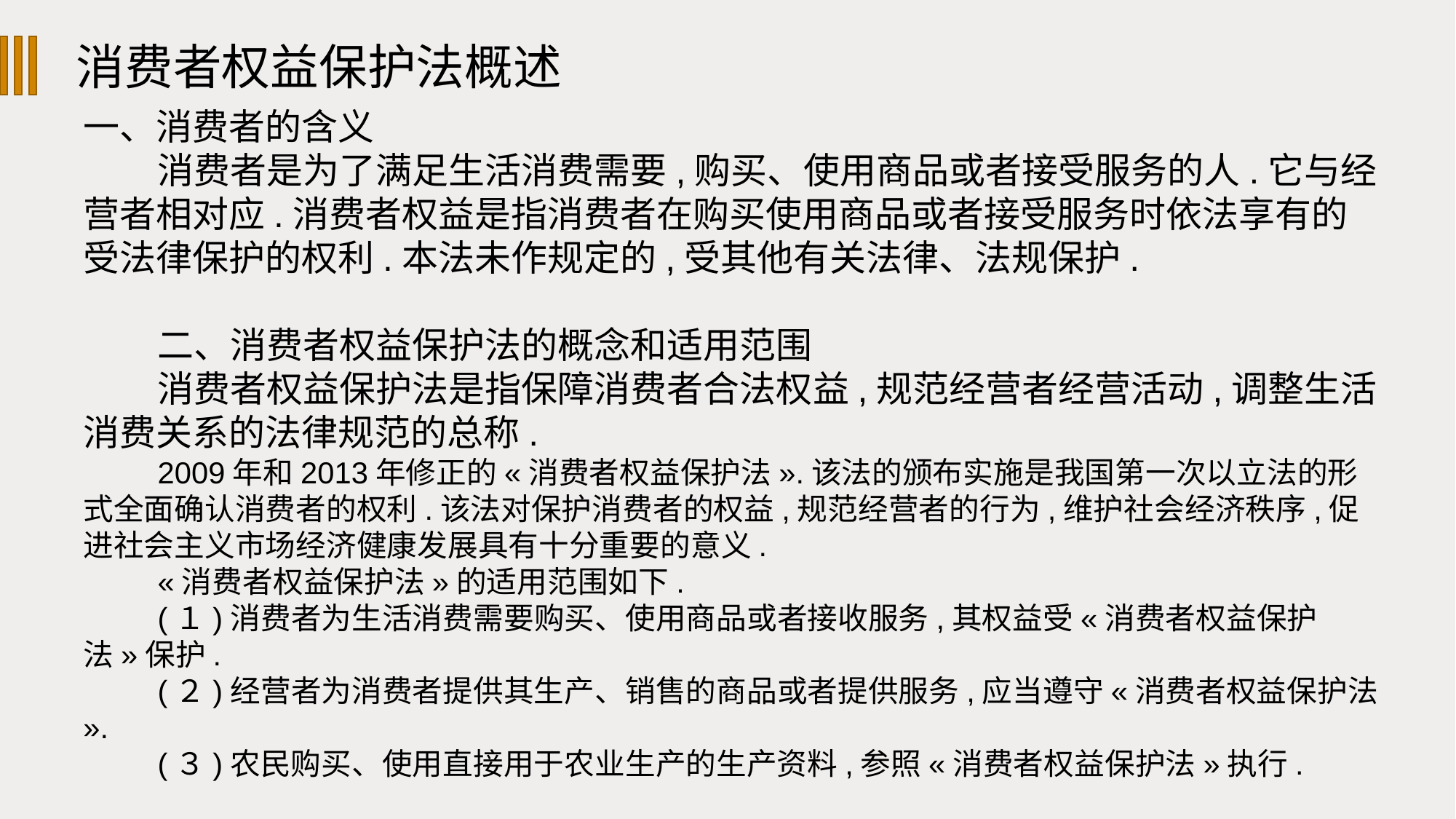

消费者权益保护法概述

一、消费者的含义
消费者是为了满足生活消费需要,购买、使用商品或者接受服务的人.它与经营者相对应.消费者权益是指消费者在购买使用商品或者接受服务时依法享有的受法律保护的权利.本法未作规定的,受其他有关法律、法规保护.

二、消费者权益保护法的概念和适用范围
消费者权益保护法是指保障消费者合法权益,规范经营者经营活动,调整生活消费关系的法律规范的总称.
2009年和2013年修正的«消费者权益保护法».该法的颁布实施是我国第一次以立法的形式全面确认消费者的权利.该法对保护消费者的权益,规范经营者的行为,维护社会经济秩序,促进社会主义市场经济健康发展具有十分重要的意义.
«消费者权益保护法»的适用范围如下.
(１)消费者为生活消费需要购买、使用商品或者接收服务,其权益受«消费者权益保护法»保护.
(２)经营者为消费者提供其生产、销售的商品或者提供服务,应当遵守«消费者权益保护法».
(３)农民购买、使用直接用于农业生产的生产资料,参照«消费者权益保护法»执行.